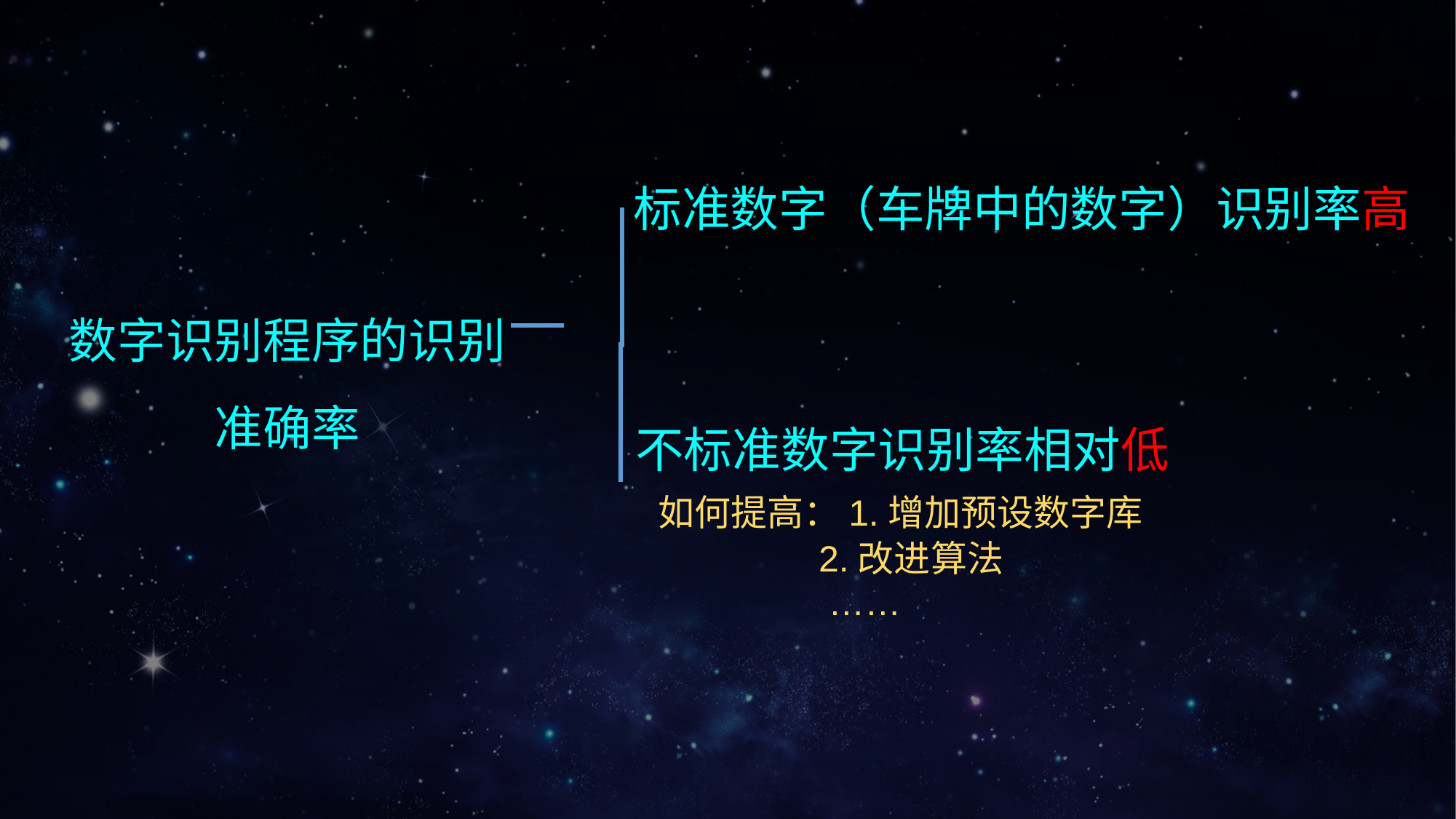

标准数字（车牌中的数字）识别率高
数字识别程序的识别
准确率
不标准数字识别率相对低
 如何提高：1.增加预设数字库
                  2.改进算法
                   ……